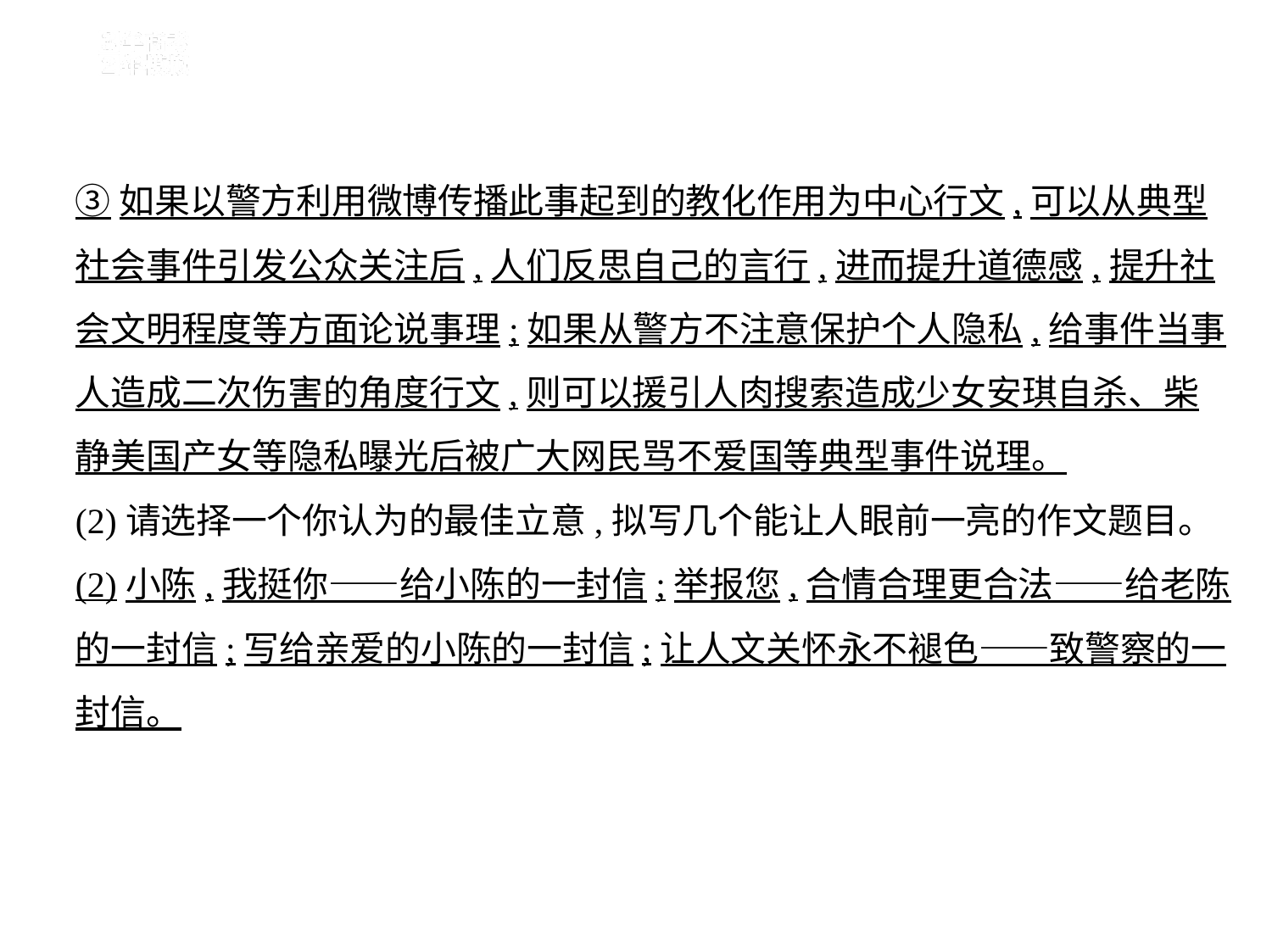

③如果以警方利用微博传播此事起到的教化作用为中心行文,可以从典型
社会事件引发公众关注后,人们反思自己的言行,进而提升道德感,提升社
会文明程度等方面论说事理;如果从警方不注意保护个人隐私,给事件当事
人造成二次伤害的角度行文,则可以援引人肉搜索造成少女安琪自杀、柴
静美国产女等隐私曝光后被广大网民骂不爱国等典型事件说理。
(2)请选择一个你认为的最佳立意,拟写几个能让人眼前一亮的作文题目。
(2)小陈,我挺你——给小陈的一封信;举报您,合情合理更合法——给老陈
的一封信;写给亲爱的小陈的一封信;让人文关怀永不褪色——致警察的一
封信。